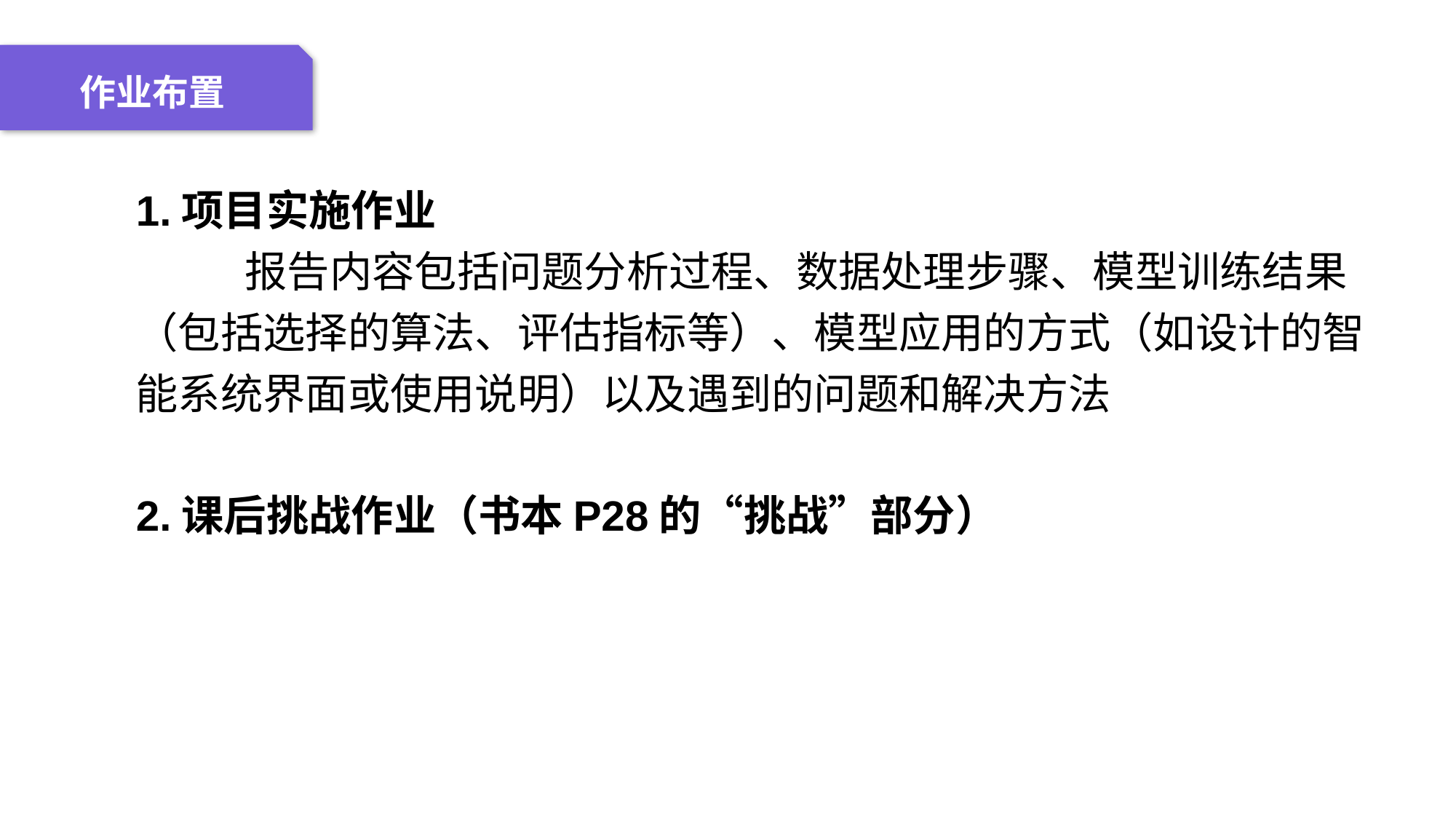

04 名词解释
01 准备过程
02 整体结构
03 重点说明
作业布置
1.项目实施作业	报告内容包括问题分析过程、数据处理步骤、模型训练结果（包括选择的算法、评估指标等）、模型应用的方式（如设计的智能系统界面或使用说明）以及遇到的问题和解决方法

2.课后挑战作业（书本P28的“挑战”部分）